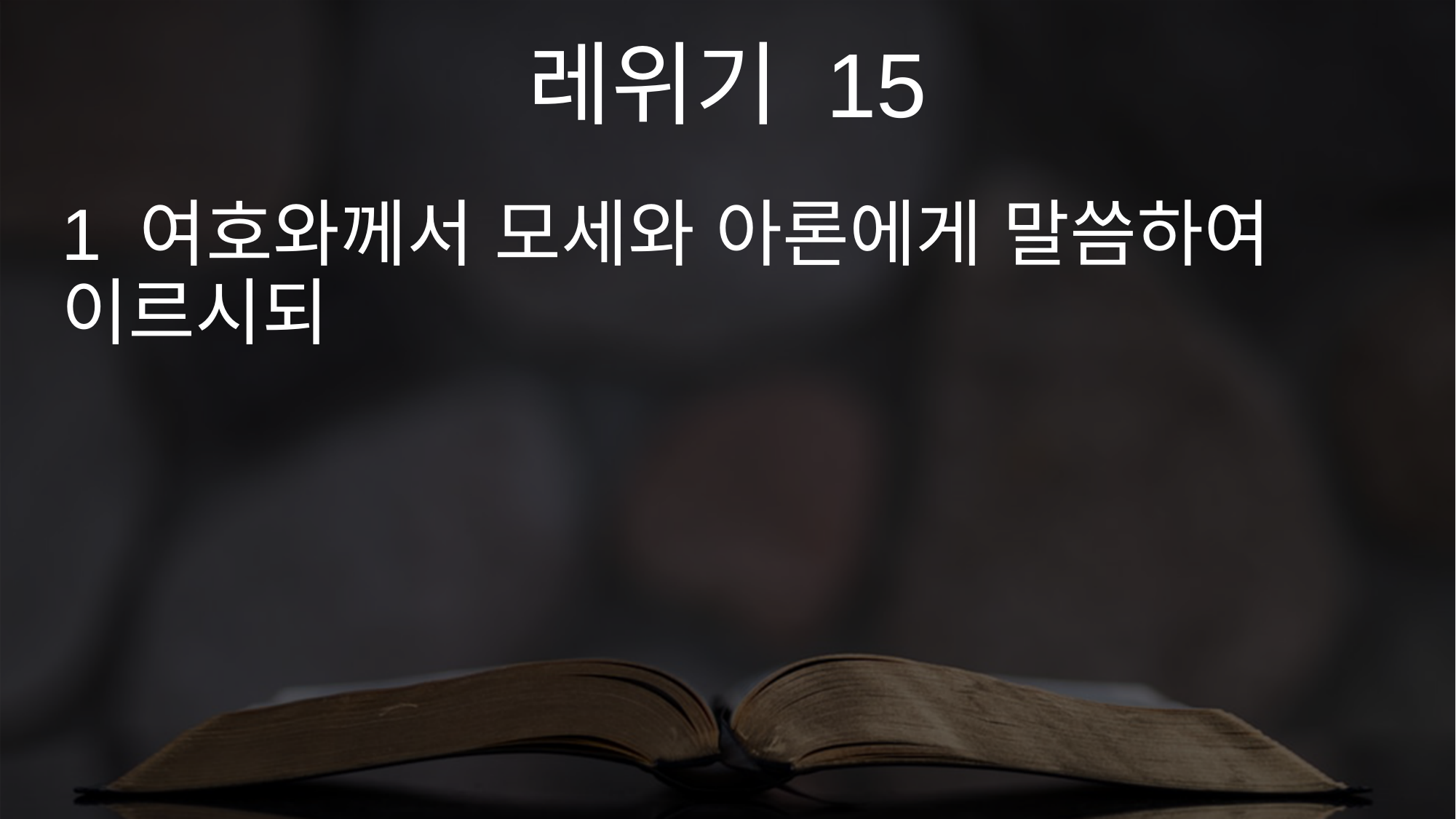

레위기 15
1 여호와께서 모세와 아론에게 말씀하여 이르시되